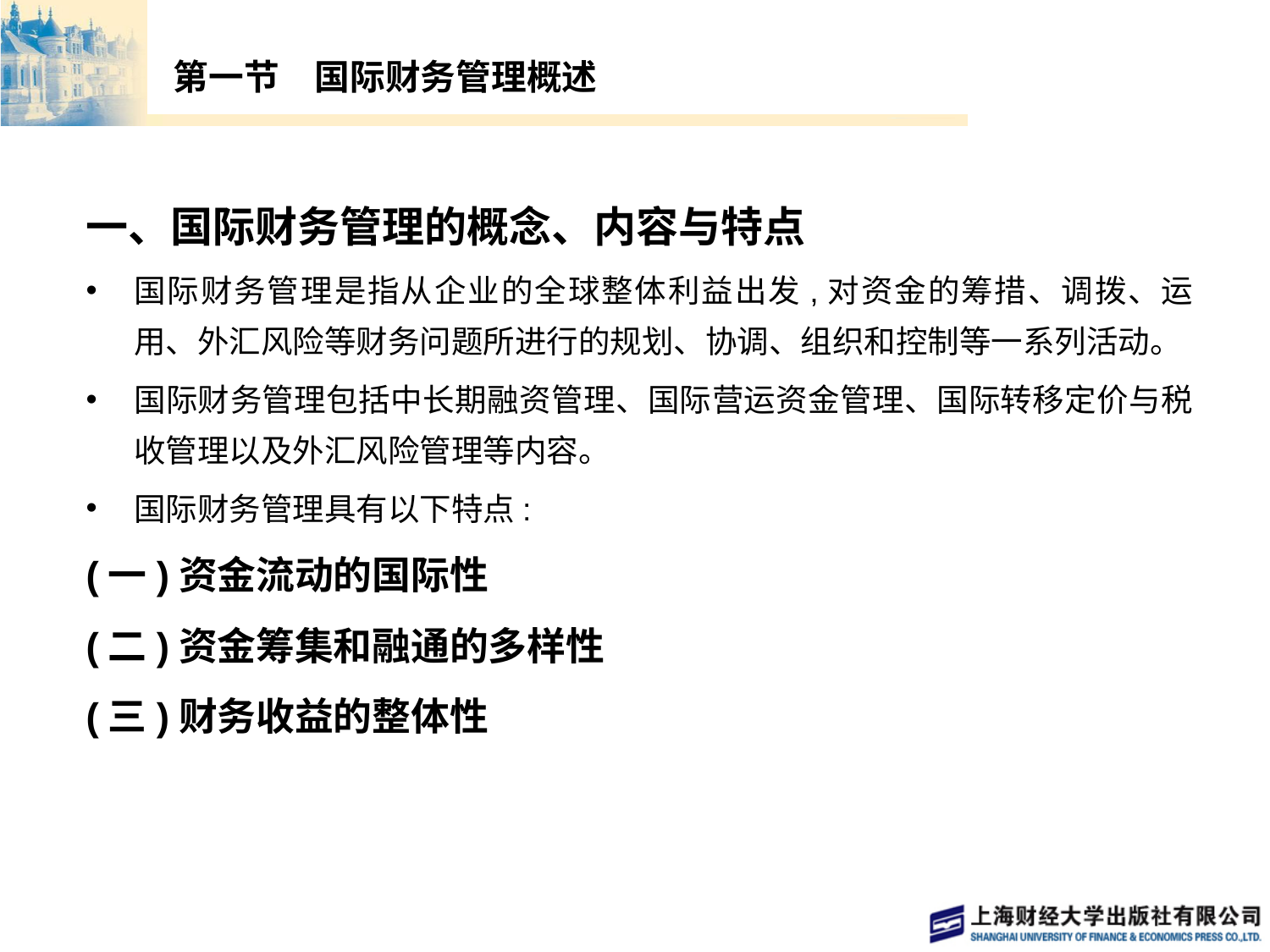

# 第一节　国际财务管理概述
一、国际财务管理的概念、内容与特点
国际财务管理是指从企业的全球整体利益出发,对资金的筹措、调拨、运用、外汇风险等财务问题所进行的规划、协调、组织和控制等一系列活动。
国际财务管理包括中长期融资管理、国际营运资金管理、国际转移定价与税收管理以及外汇风险管理等内容。
国际财务管理具有以下特点:
(一)资金流动的国际性
(二)资金筹集和融通的多样性
(三)财务收益的整体性